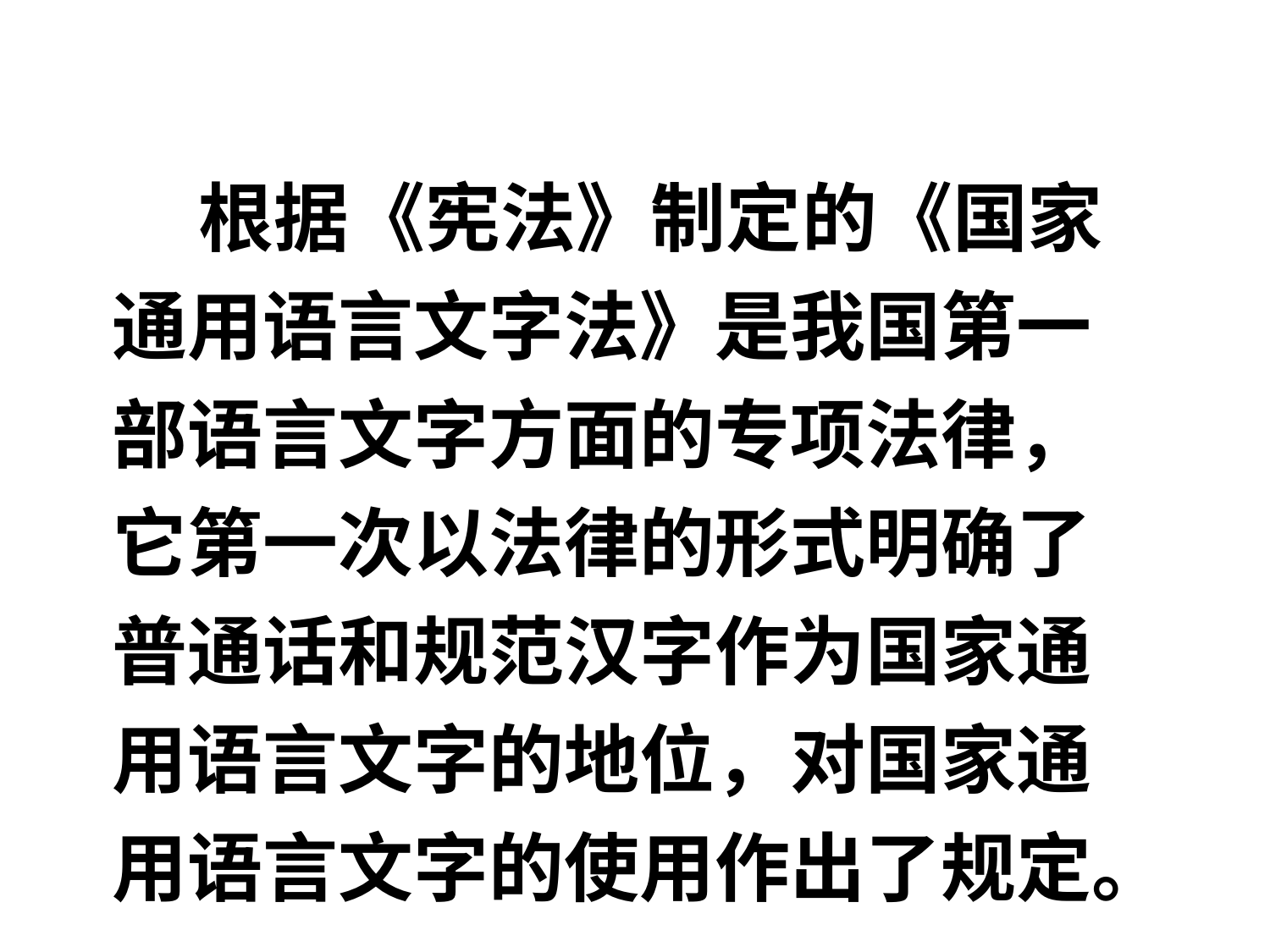

根据《宪法》制定的《国家通用语言文字法》是我国第一部语言文字方面的专项法律，它第一次以法律的形式明确了普通话和规范汉字作为国家通用语言文字的地位，对国家通用语言文字的使用作出了规定。